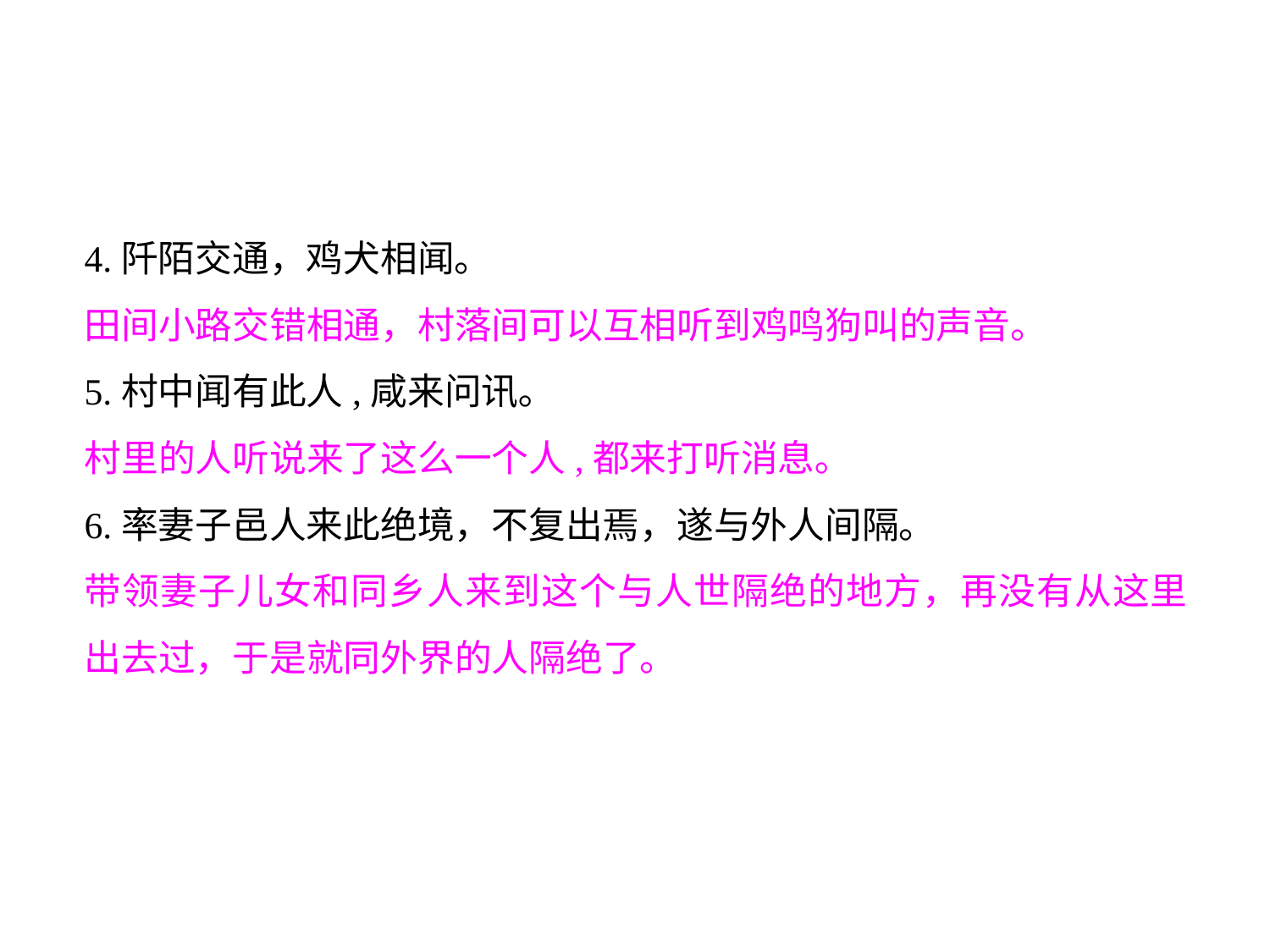

4.阡陌交通，鸡犬相闻。
田间小路交错相通，村落间可以互相听到鸡鸣狗叫的声音。
5.村中闻有此人,咸来问讯｡
村里的人听说来了这么一个人,都来打听消息｡
6.率妻子邑人来此绝境，不复出焉，遂与外人间隔。
带领妻子儿女和同乡人来到这个与人世隔绝的地方，再没有从这里出去过，于是就同外界的人隔绝了。